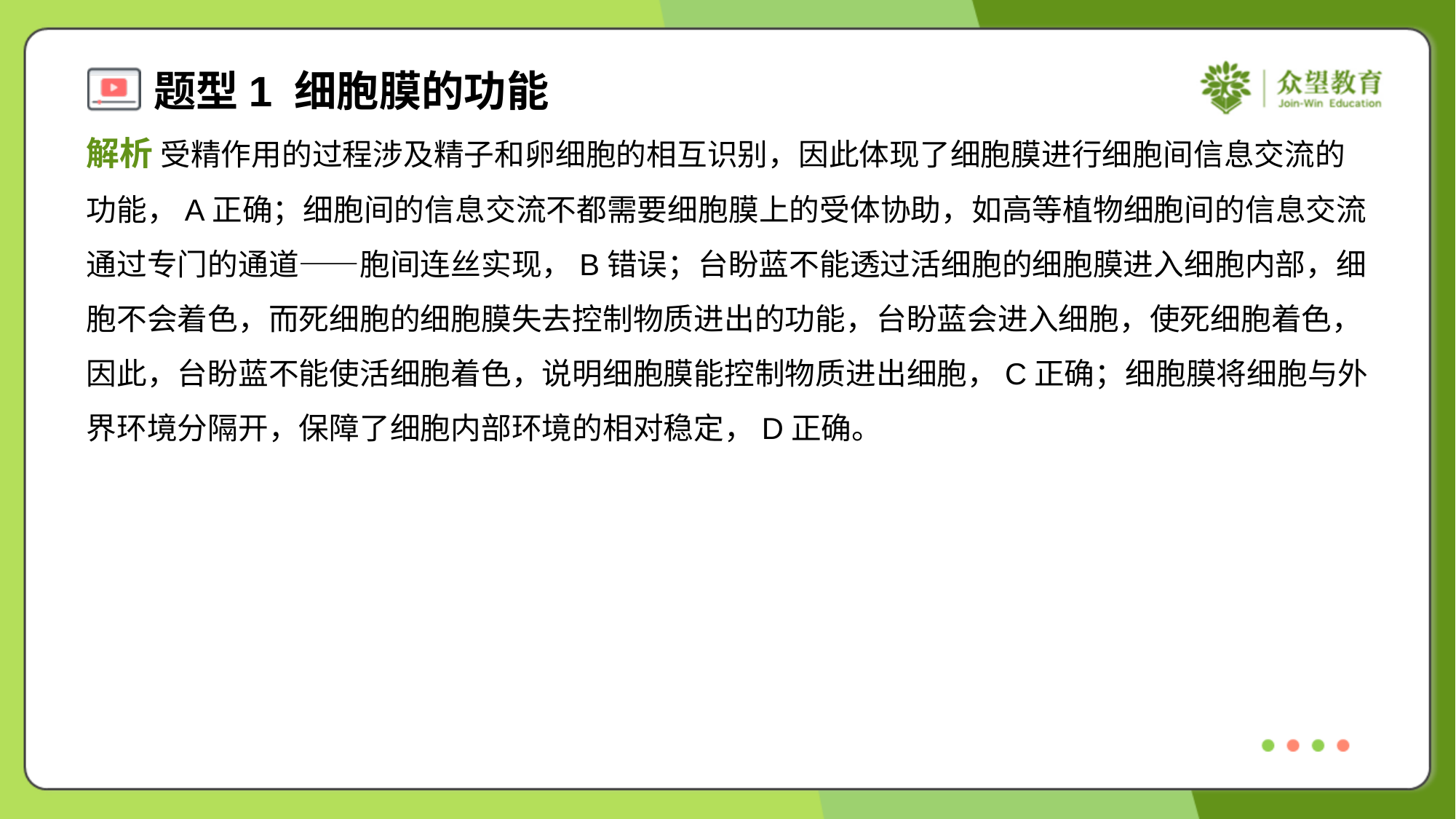

解析 受精作用的过程涉及精子和卵细胞的相互识别，因此体现了细胞膜进行细胞间信息交流的
功能，A正确；细胞间的信息交流不都需要细胞膜上的受体协助，如高等植物细胞间的信息交流
通过专门的通道——胞间连丝实现，B错误；台盼蓝不能透过活细胞的细胞膜进入细胞内部，细
胞不会着色，而死细胞的细胞膜失去控制物质进出的功能，台盼蓝会进入细胞，使死细胞着色，
因此，台盼蓝不能使活细胞着色，说明细胞膜能控制物质进出细胞，C正确；细胞膜将细胞与外
界环境分隔开，保障了细胞内部环境的相对稳定，D正确。